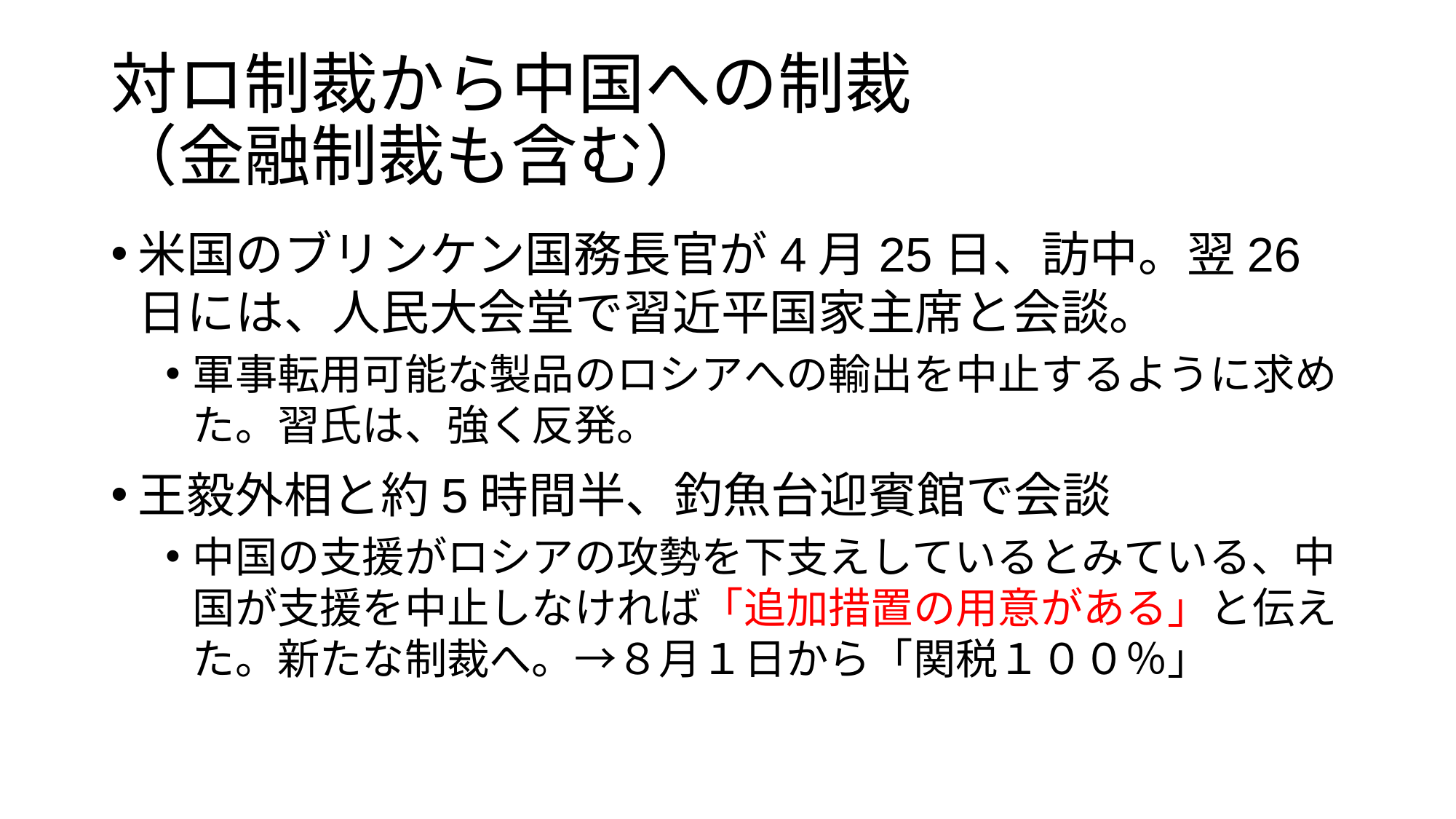

# 対ロ制裁から中国への制裁 （金融制裁も含む）
米国のブリンケン国務長官が4月25日、訪中。翌26日には、人民大会堂で習近平国家主席と会談。
軍事転用可能な製品のロシアへの輸出を中止するように求めた。習氏は、強く反発。
王毅外相と約5時間半、釣魚台迎賓館で会談
中国の支援がロシアの攻勢を下支えしているとみている、中国が支援を中止しなければ「追加措置の用意がある」と伝えた。新たな制裁へ。→８月１日から「関税１００％」